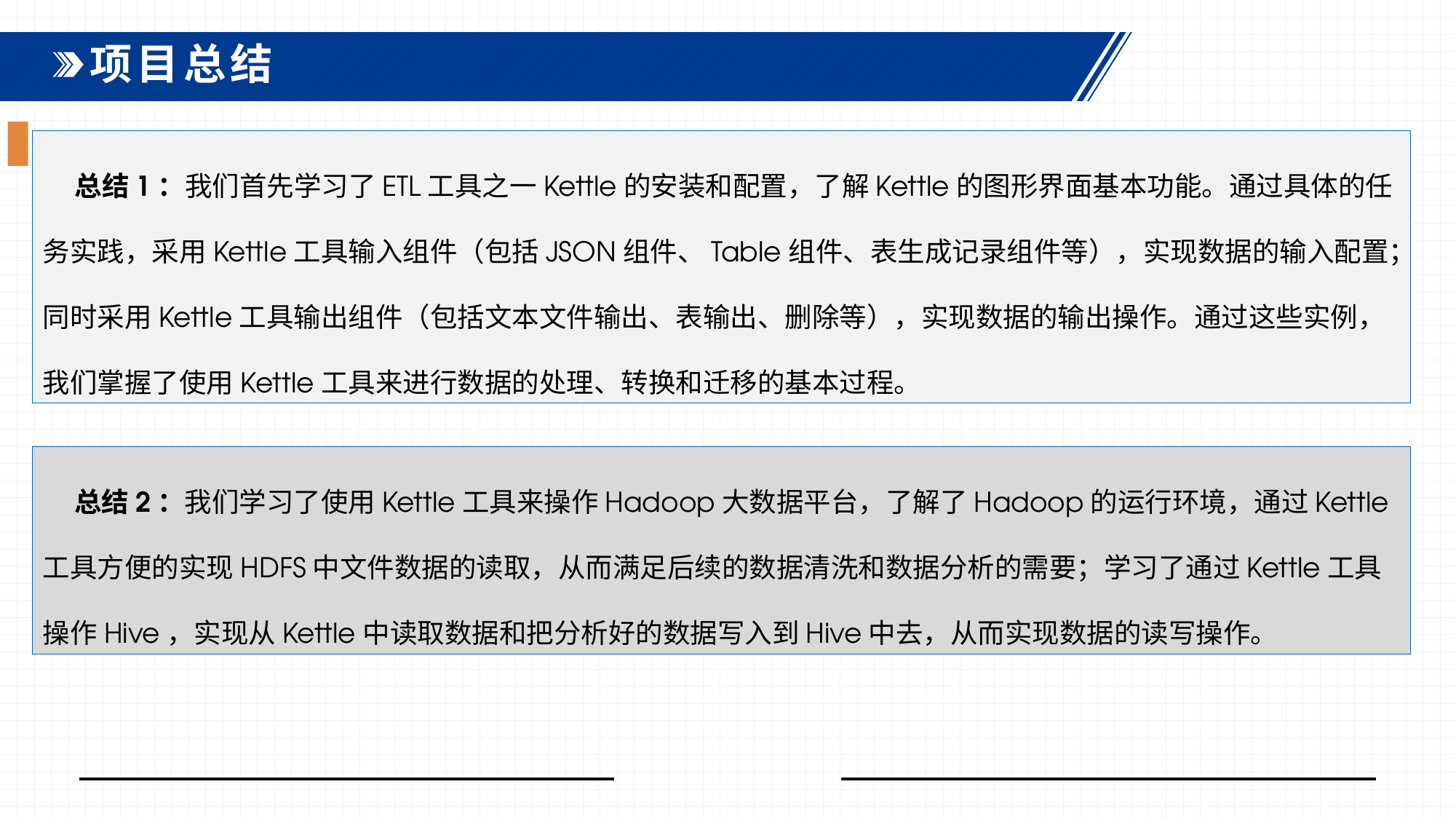

项目总结
总结1：我们首先学习了ETL工具之一Kettle的安装和配置，了解Kettle的图形界面基本功能。通过具体的任务实践，采用Kettle工具输入组件（包括JSON组件、Table组件、表生成记录组件等），实现数据的输入配置；同时采用Kettle工具输出组件（包括文本文件输出、表输出、删除等），实现数据的输出操作。通过这些实例，我们掌握了使用Kettle工具来进行数据的处理、转换和迁移的基本过程。
    总结2：我们学习了使用Kettle工具来操作Hadoop大数据平台，了解了Hadoop的运行环境，通过Kettle工具方便的实现HDFS中文件数据的读取，从而满足后续的数据清洗和数据分析的需要；学习了通过Kettle工具操作Hive，实现从Kettle中读取数据和把分析好的数据写入到Hive中去，从而实现数据的读写操作。